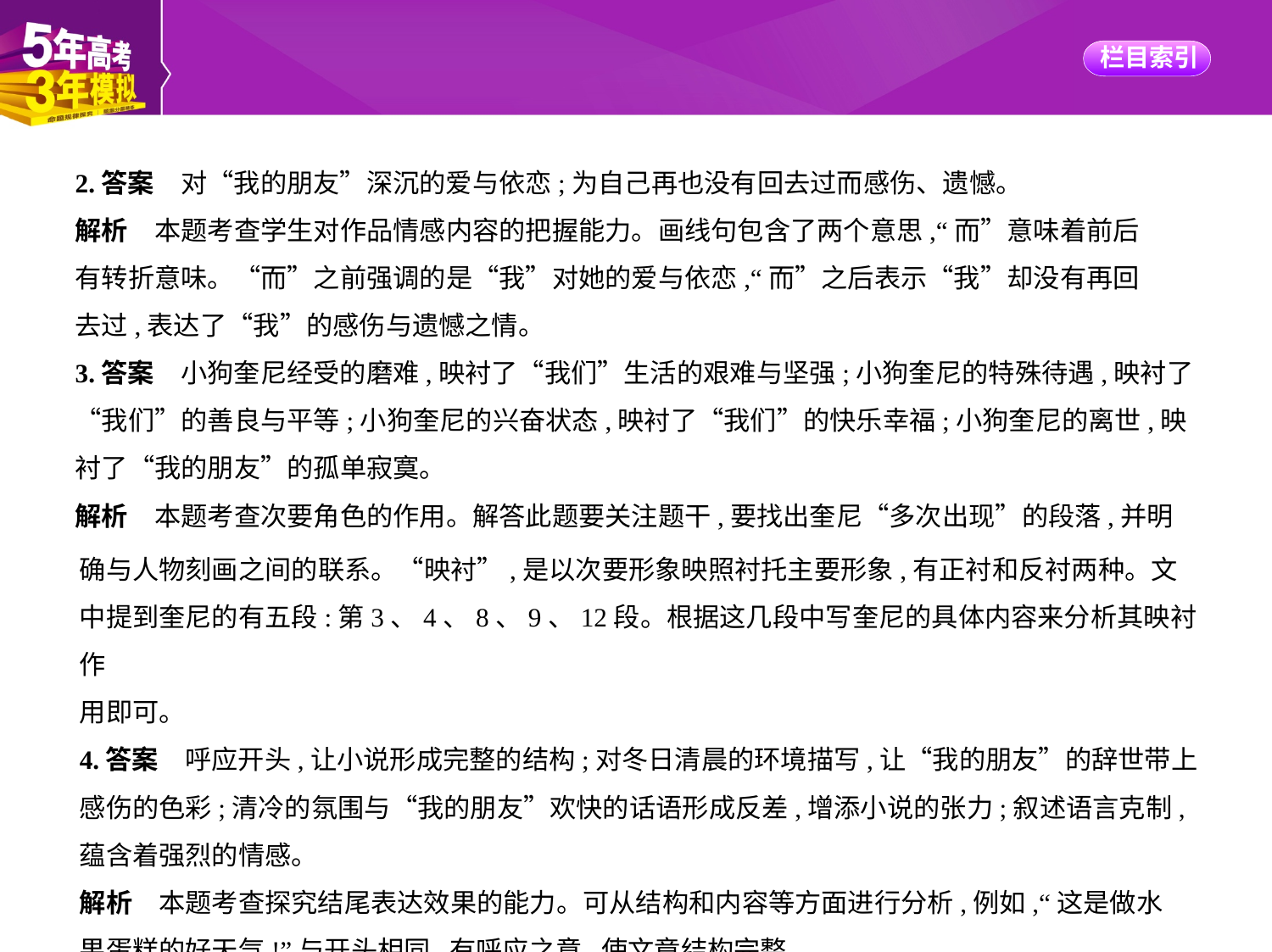

2.答案　对“我的朋友”深沉的爱与依恋;为自己再也没有回去过而感伤、遗憾。
解析　本题考查学生对作品情感内容的把握能力。画线句包含了两个意思,“而”意味着前后
有转折意味。“而”之前强调的是“我”对她的爱与依恋,“而”之后表示“我”却没有再回
去过,表达了“我”的感伤与遗憾之情。
3.答案　小狗奎尼经受的磨难,映衬了“我们”生活的艰难与坚强;小狗奎尼的特殊待遇,映衬了
“我们”的善良与平等;小狗奎尼的兴奋状态,映衬了“我们”的快乐幸福;小狗奎尼的离世,映
衬了“我的朋友”的孤单寂寞。
解析　本题考查次要角色的作用。解答此题要关注题干,要找出奎尼“多次出现”的段落,并明
确与人物刻画之间的联系。“映衬”,是以次要形象映照衬托主要形象,有正衬和反衬两种。文
中提到奎尼的有五段:第3、4、8、9、12段。根据这几段中写奎尼的具体内容来分析其映衬作
用即可。
4.答案　呼应开头,让小说形成完整的结构;对冬日清晨的环境描写,让“我的朋友”的辞世带上
感伤的色彩;清冷的氛围与“我的朋友”欢快的话语形成反差,增添小说的张力;叙述语言克制,
蕴含着强烈的情感。
解析　本题考查探究结尾表达效果的能力。可从结构和内容等方面进行分析,例如,“这是做水
果蛋糕的好天气!”与开头相同,有呼应之意,使文章结构完整。